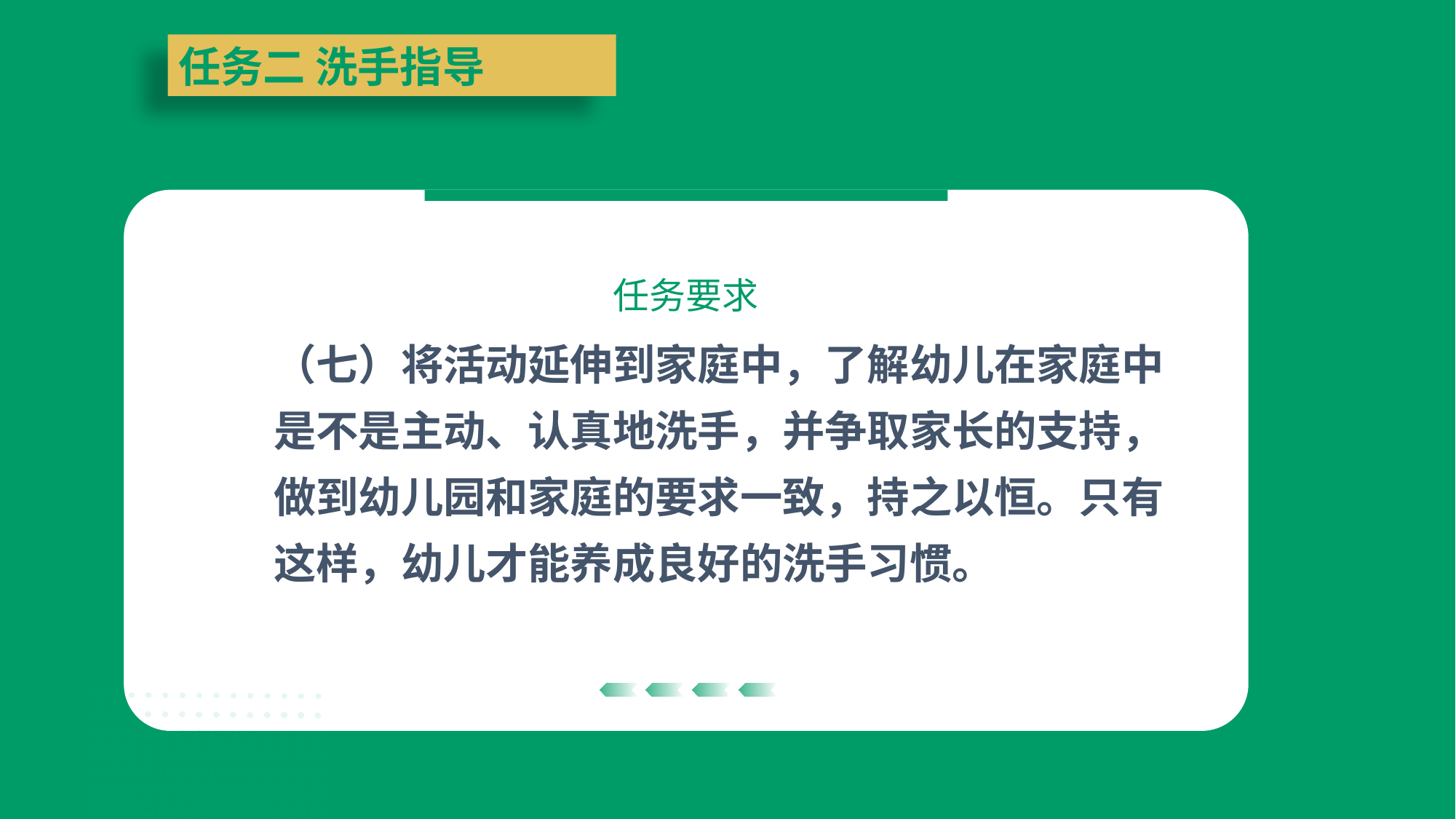

任务二 洗手指导

任务要求
（七）将活动延伸到家庭中，了解幼儿在家庭中是不是主动、认真地洗手，并争取家长的支持，做到幼儿园和家庭的要求一致，持之以恒。只有这样，幼儿才能养成良好的洗手习惯。